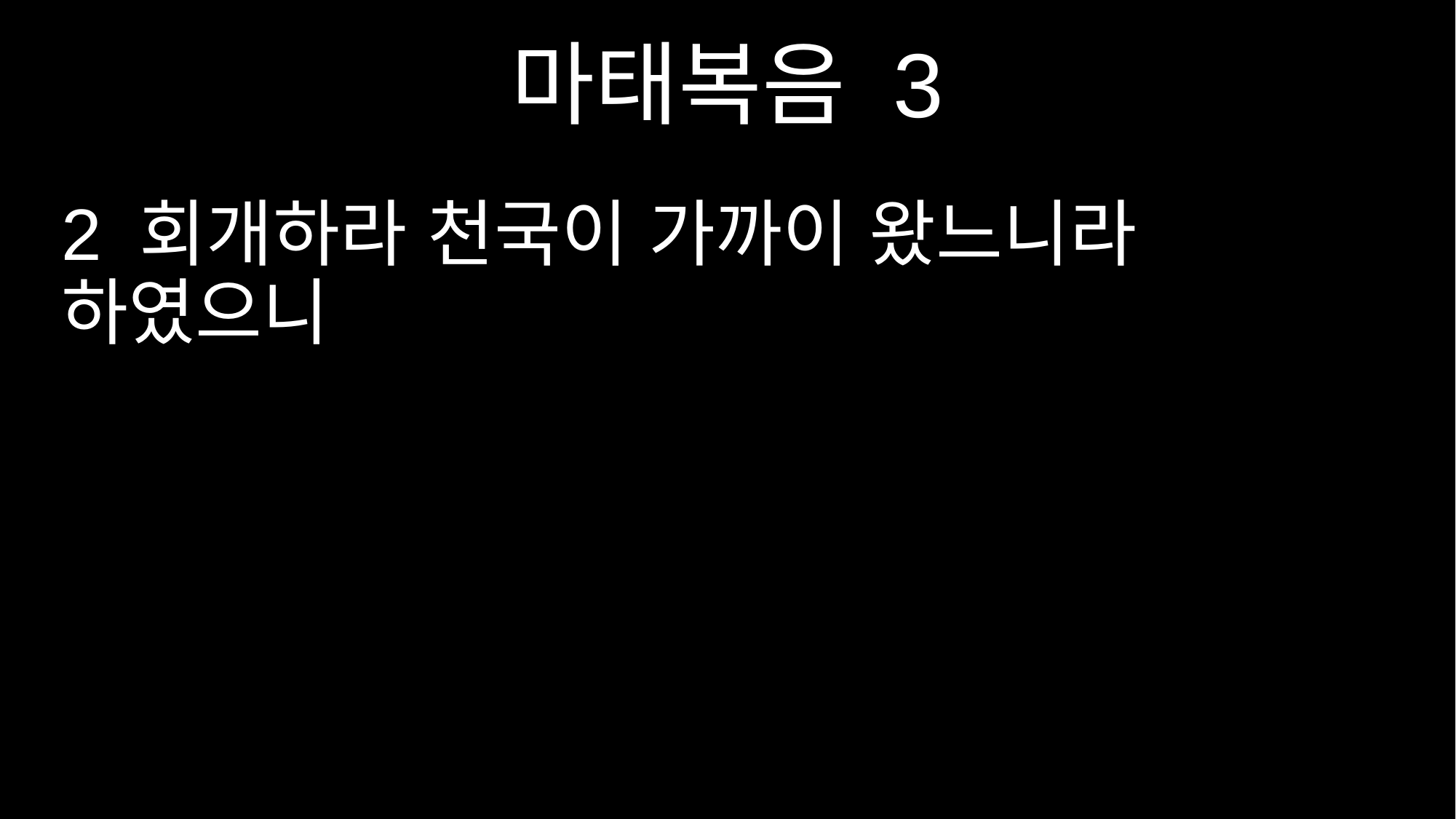

마태복음 3
2 회개하라 천국이 가까이 왔느니라 하였으니